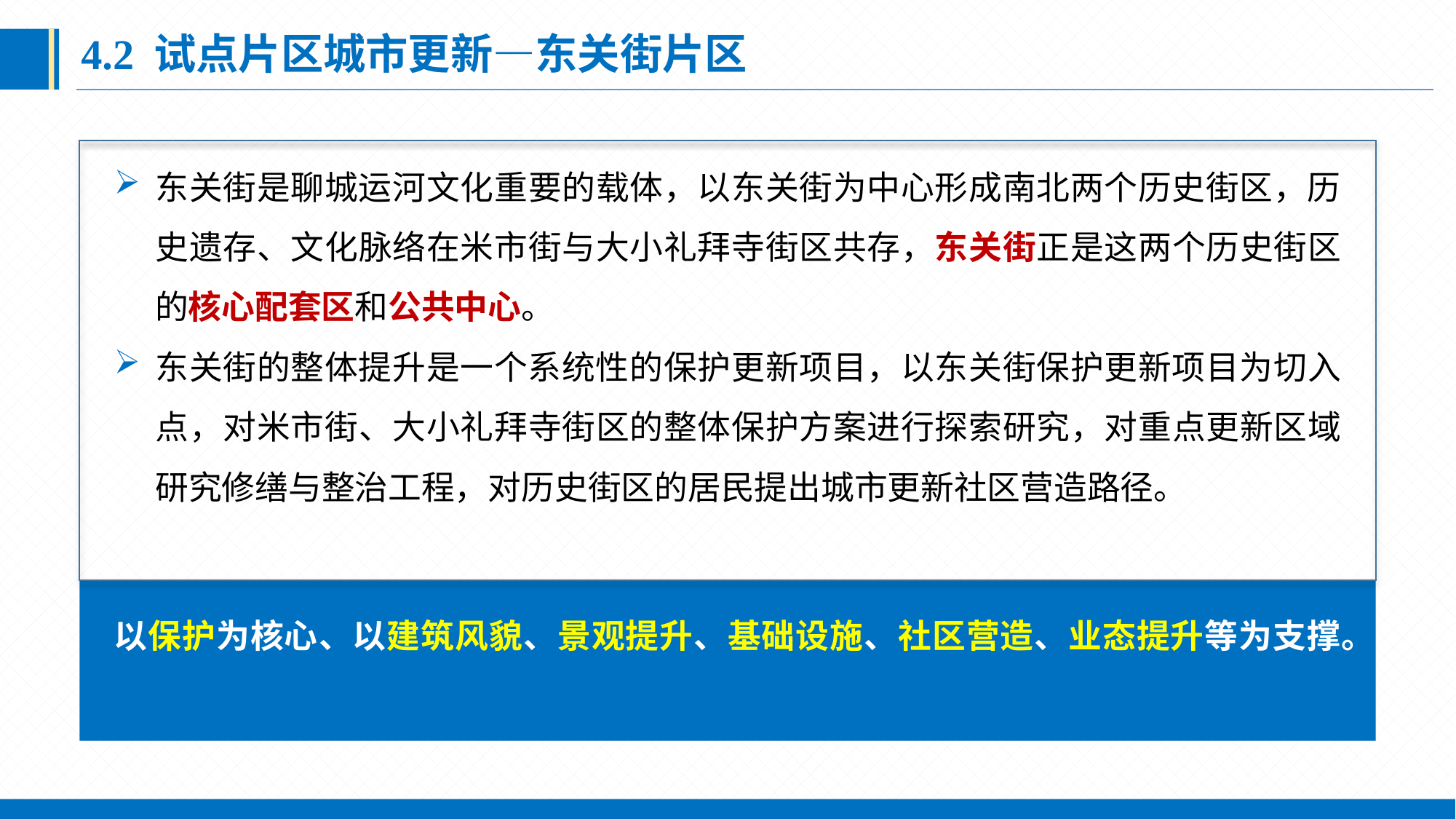

4.2 试点片区城市更新—东关街片区

东关街是聊城运河文化重要的载体，以东关街为中心形成南北两个历史街区，历史遗存、文化脉络在米市街与大小礼拜寺街区共存，东关街正是这两个历史街区的核心配套区和公共中心。
东关街的整体提升是一个系统性的保护更新项目，以东关街保护更新项目为切入点，对米市街、大小礼拜寺街区的整体保护方案进行探索研究，对重点更新区域研究修缮与整治工程，对历史街区的居民提出城市更新社区营造路径。

以保护为核心、以建筑风貌、景观提升、基础设施、社区营造、业态提升等为支撑。